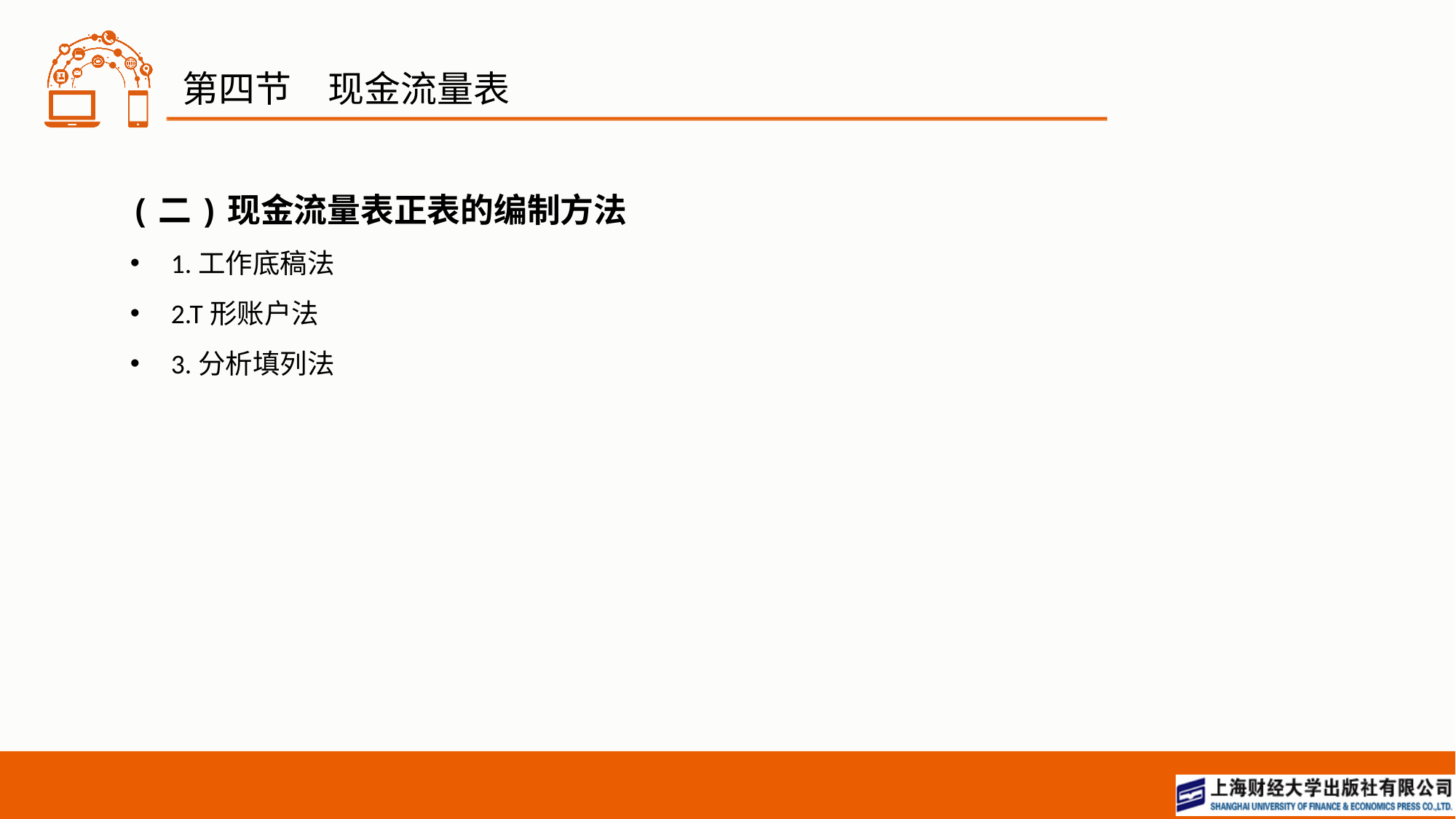

# 第四节　现金流量表
(二)现金流量表正表的编制方法
1.工作底稿法
2.T形账户法
3.分析填列法